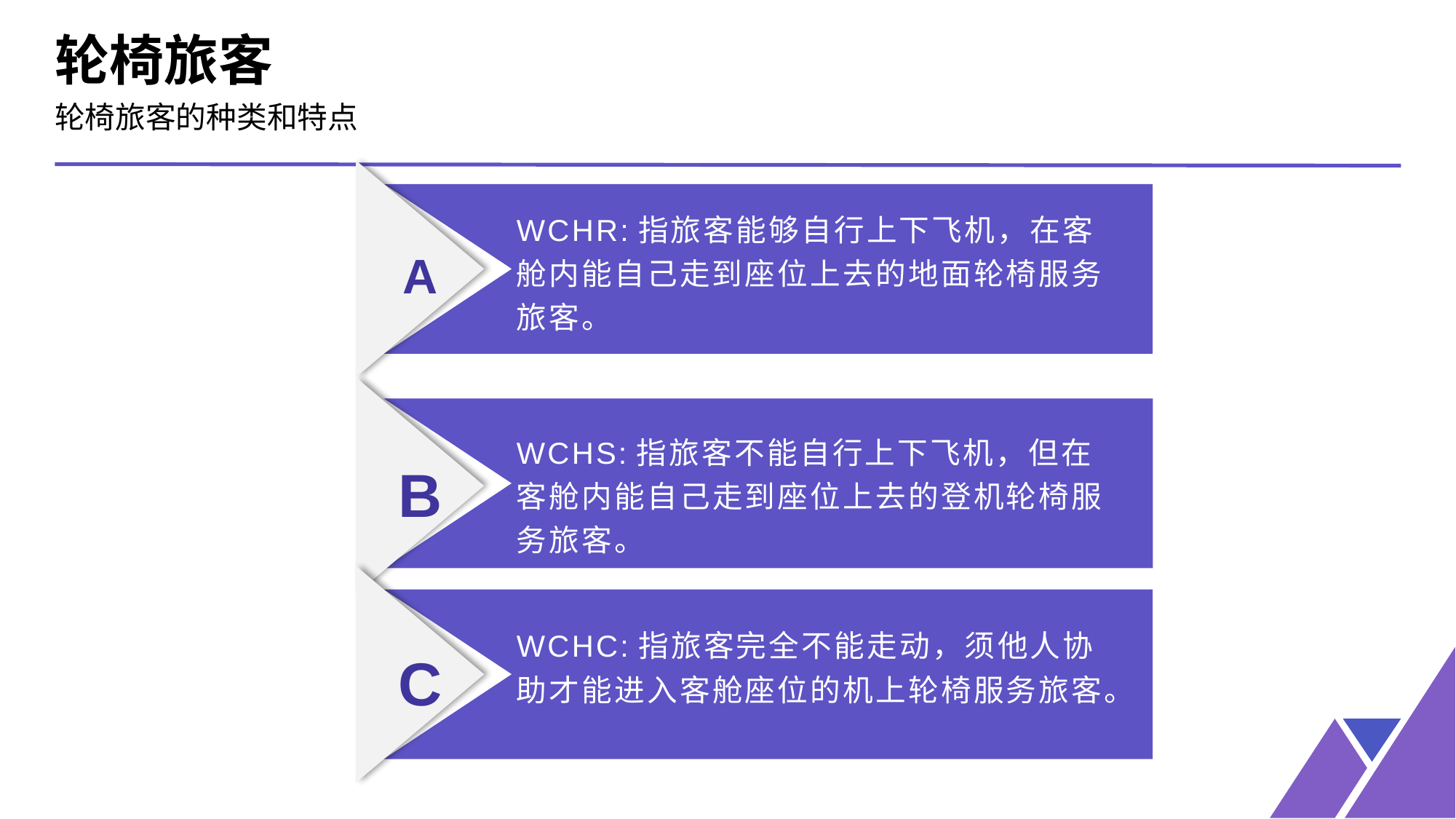

轮椅旅客
轮椅旅客的种类和特点
A

WCHR:指旅客能够自行上下飞机，在客舱内能自己走到座位上去的地面轮椅服务旅客。
B

WCHS:指旅客不能自行上下飞机，但在客舱内能自己走到座位上去的登机轮椅服务旅客。
C
WCHC:指旅客完全不能走动，须他人协助才能进入客舱座位的机上轮椅服务旅客。